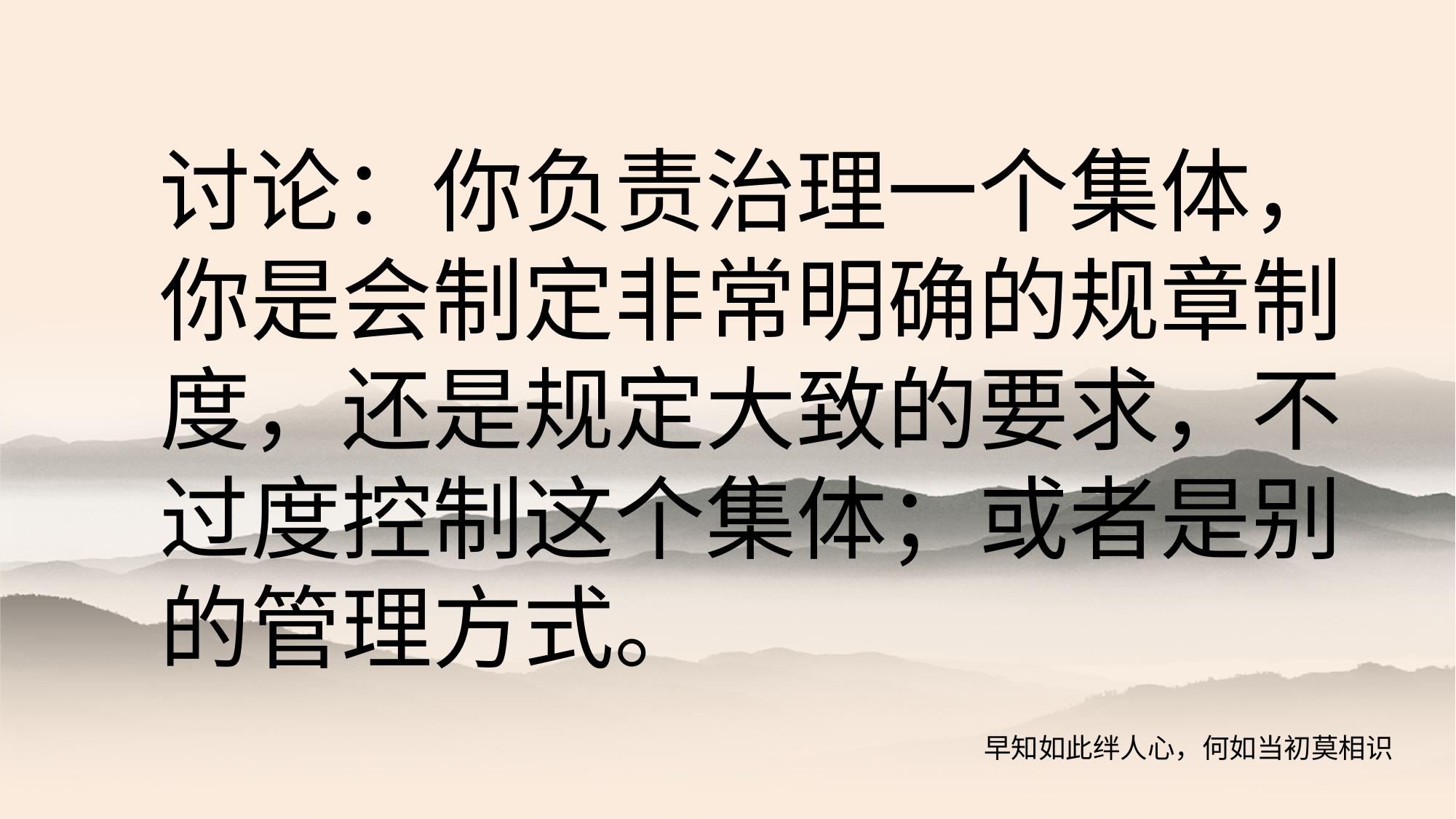

讨论：你负责治理一个集体，你是会制定非常明确的规章制度，还是规定大致的要求，不过度控制这个集体；或者是别的管理方式。